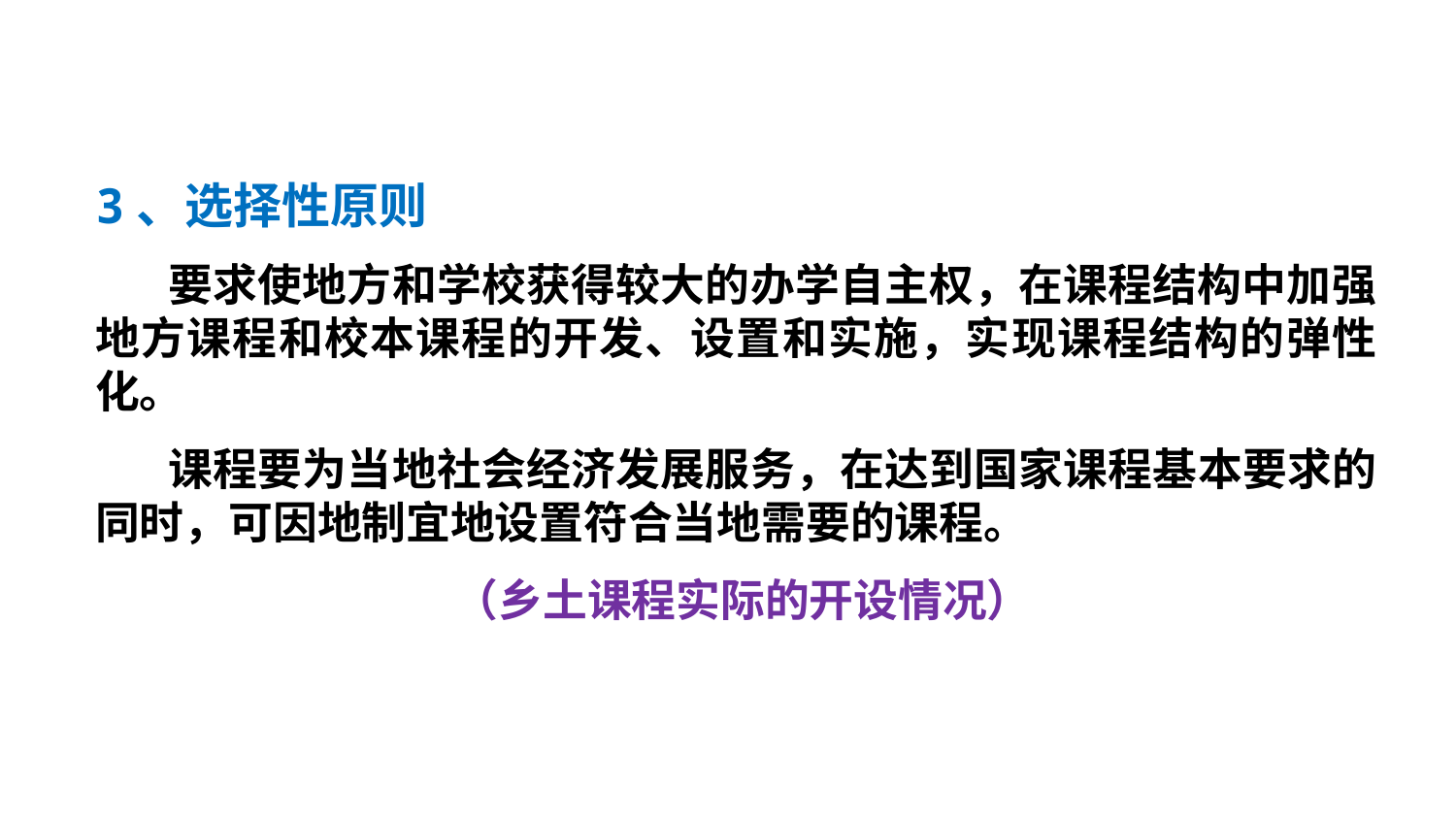

#
3、选择性原则
要求使地方和学校获得较大的办学自主权，在课程结构中加强地方课程和校本课程的开发、设置和实施，实现课程结构的弹性化。
课程要为当地社会经济发展服务，在达到国家课程基本要求的同时，可因地制宜地设置符合当地需要的课程。
                           （乡土课程实际的开设情况）